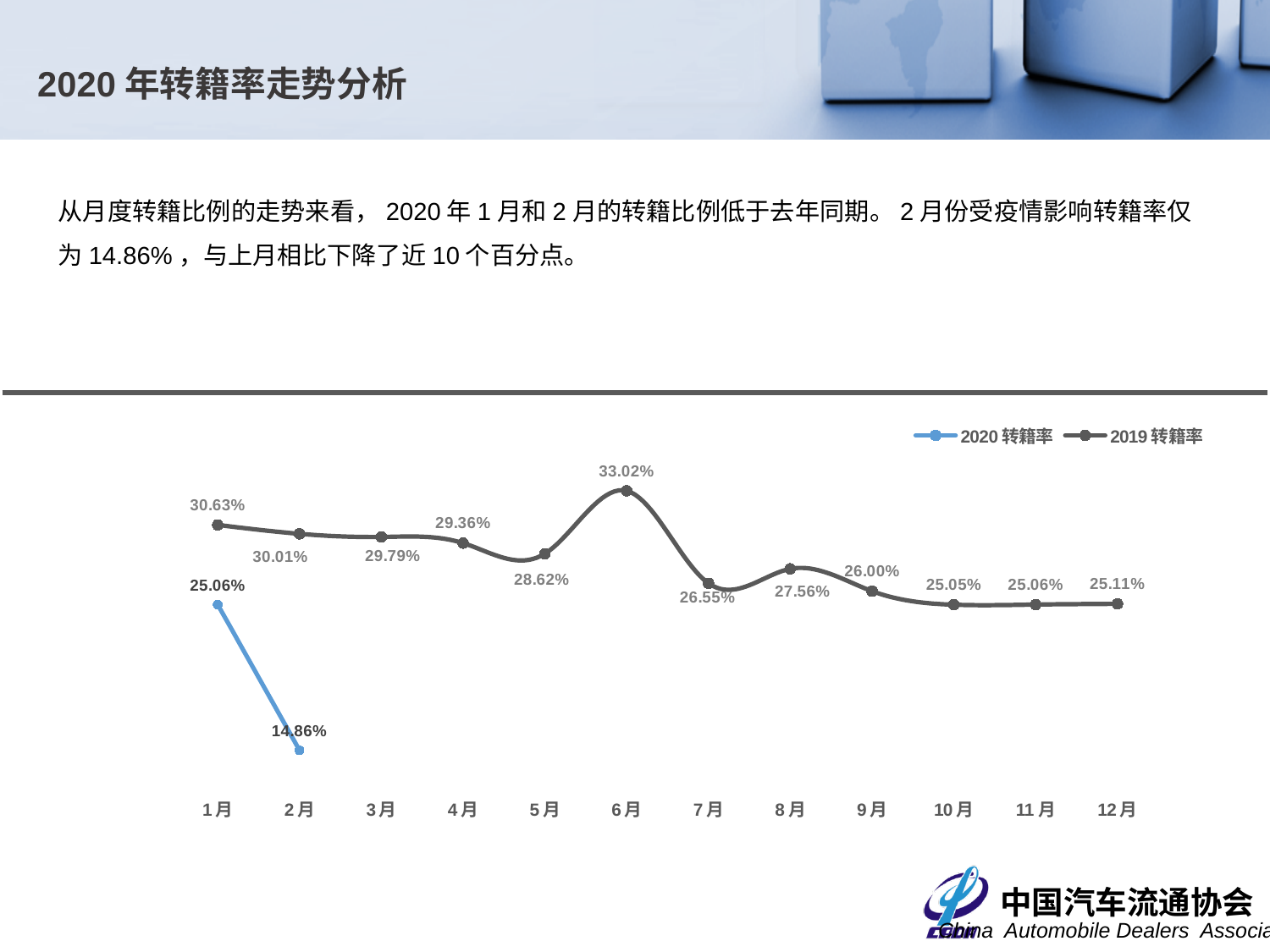

# 2020年转籍率走势分析
从月度转籍比例的走势来看，2020年1月和2月的转籍比例低于去年同期。2月份受疫情影响转籍率仅为14.86%，与上月相比下降了近10个百分点。

### Chart

| Category | 2020转籍率 | 2019转籍率 |
|---|---|---|
| 1月 | 0.2506 | 0.3063 |
| 2月 | 0.14862849908566605 | 0.3001 |
| 3月 | None | 0.2979 |
| 4月 | None | 0.2936 |
| 5月 | None | 0.2862 |
| 6月 | None | 0.3302 |
| 7月 | None | 0.2655 |
| 8月 | None | 0.2756 |
| 9月 | None | 0.26 |
| 10月 | None | 0.2505 |
| 11月 | None | 0.2506 |
| 12月 | None | 0.2511 |